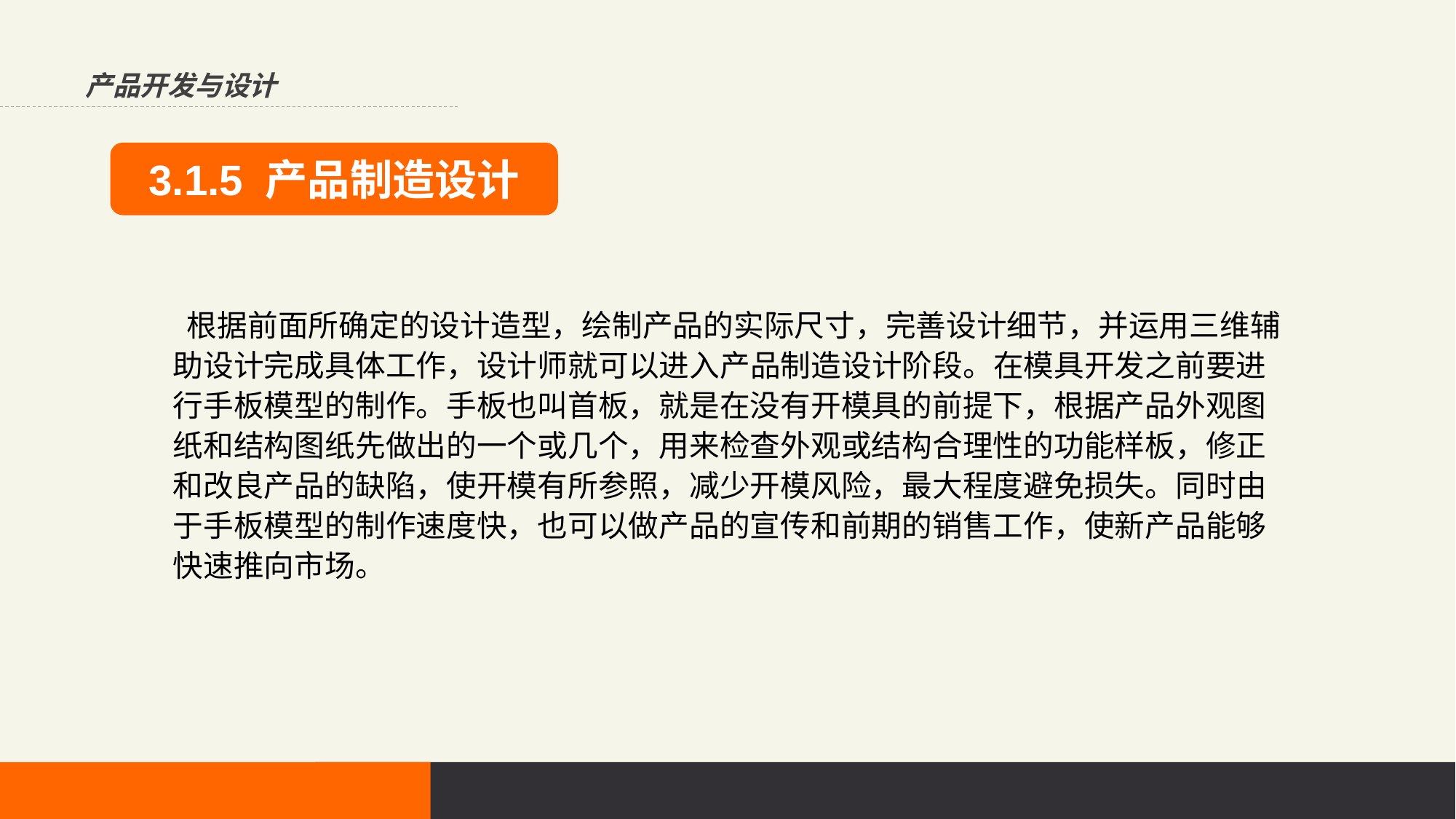

产品开发与设计
3.1.5 产品制造设计

 根据前面所确定的设计造型，绘制产品的实际尺寸，完善设计细节，并运用三维辅助设计完成具体工作，设计师就可以进入产品制造设计阶段。在模具开发之前要进行手板模型的制作。手板也叫首板，就是在没有开模具的前提下，根据产品外观图纸和结构图纸先做出的一个或几个，用来检查外观或结构合理性的功能样板，修正和改良产品的缺陷，使开模有所参照，减少开模风险，最大程度避免损失。同时由于手板模型的制作速度快，也可以做产品的宣传和前期的销售工作，使新产品能够快速推向市场。